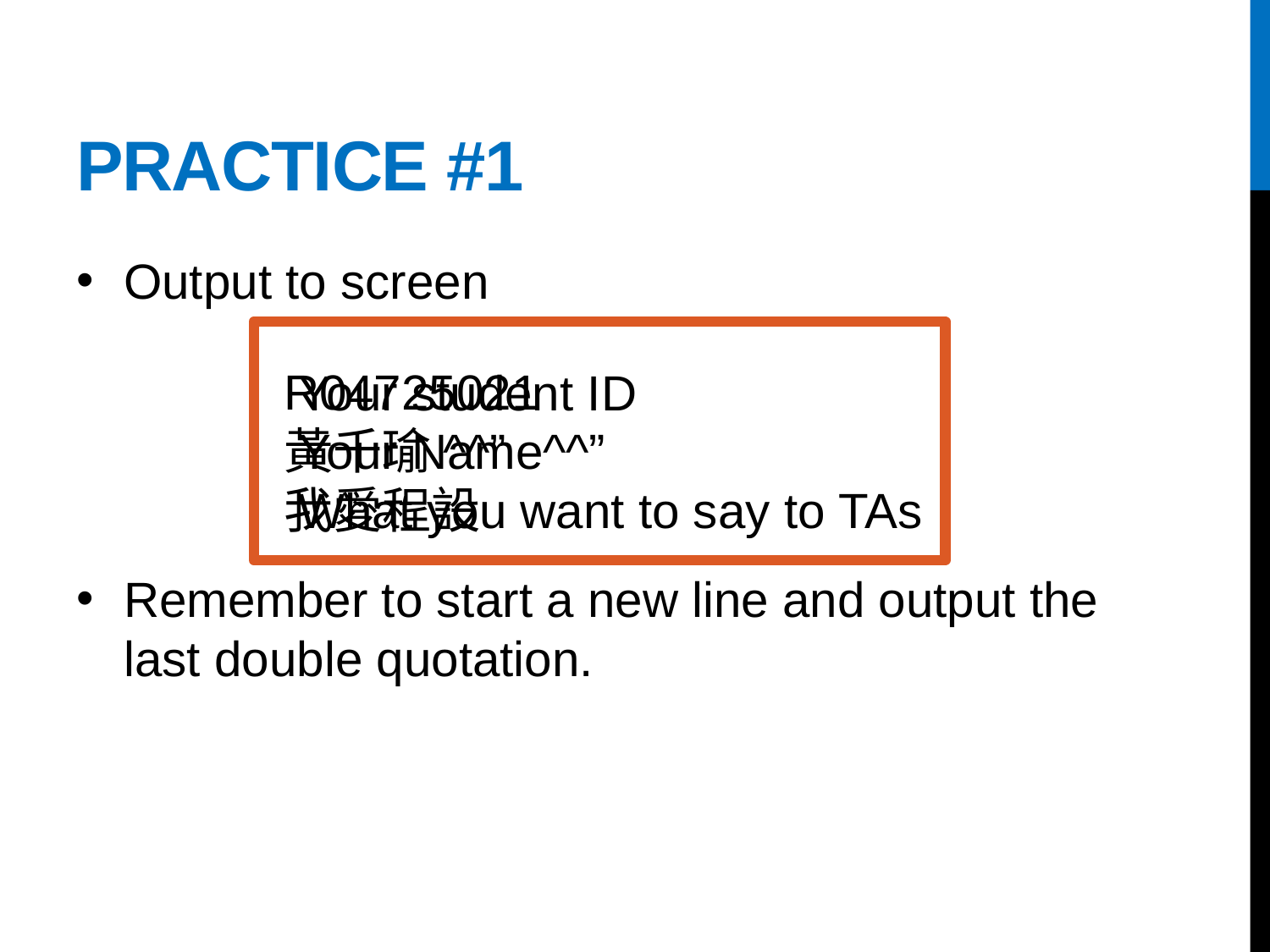

# Practice #1
Output to screen

Remember to start a new line and output the last double quotation.

R04725021
黃千瑜^^”
我愛程設
Your student ID
Your Name^^”
What you want to say to TAs